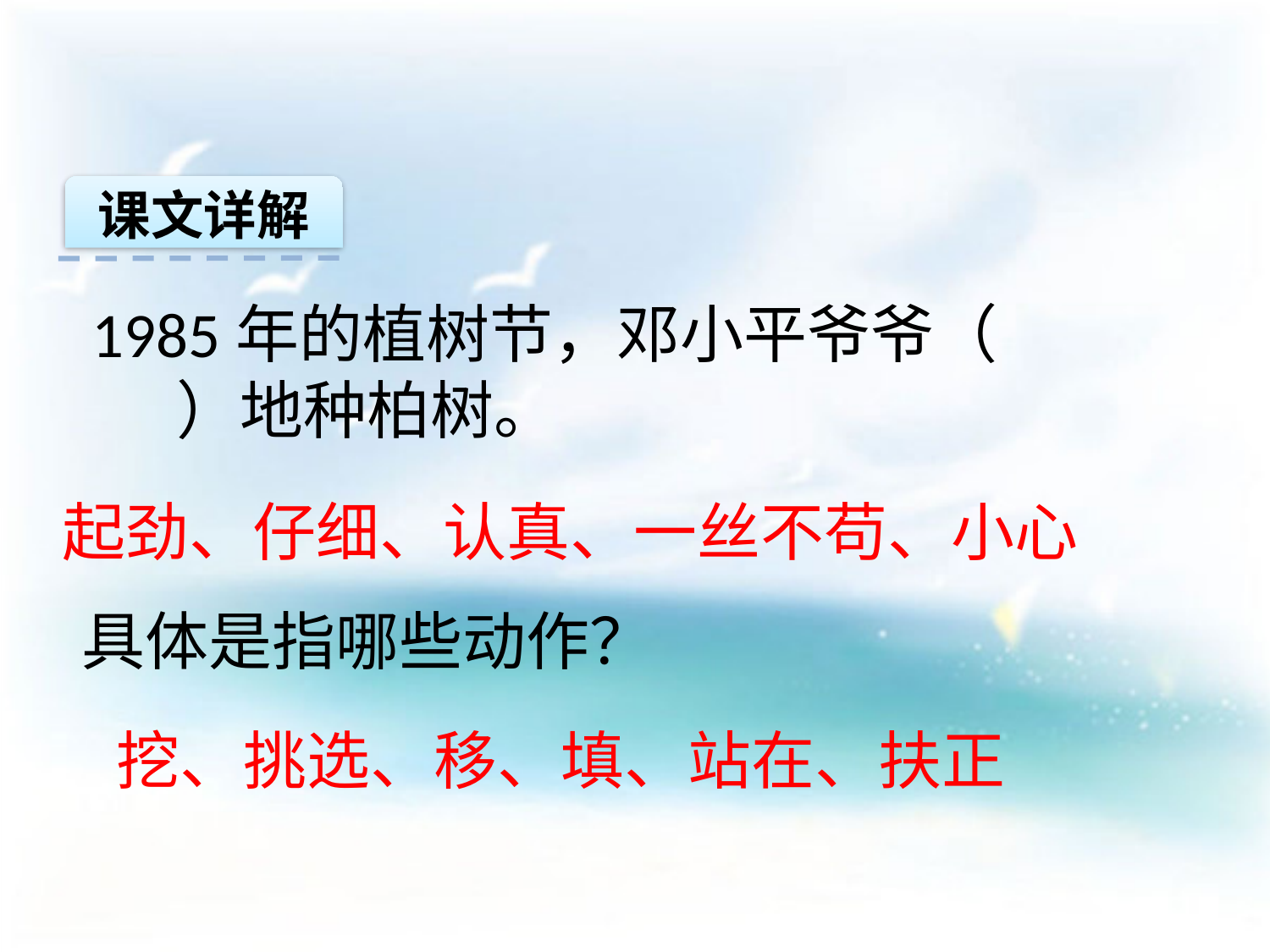

课文详解
1985年的植树节，邓小平爷爷（                ）地种柏树。
起劲、仔细、认真、一丝不苟、小心
具体是指哪些动作？
挖、挑选、移、填、站在、扶正